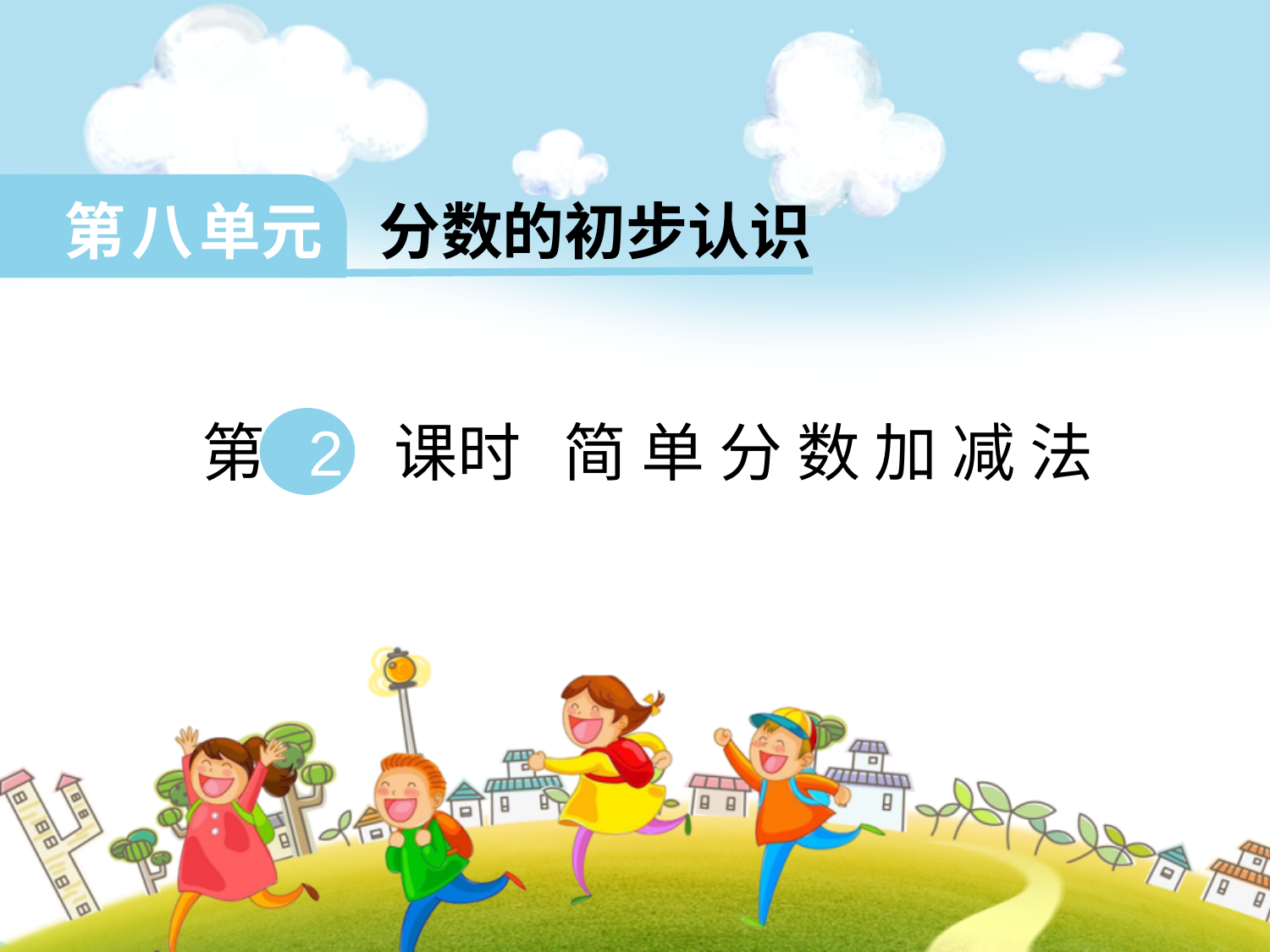

第 八 单元    分数的初步认识

  第  2  课时   简 单 分 数 加 减 法